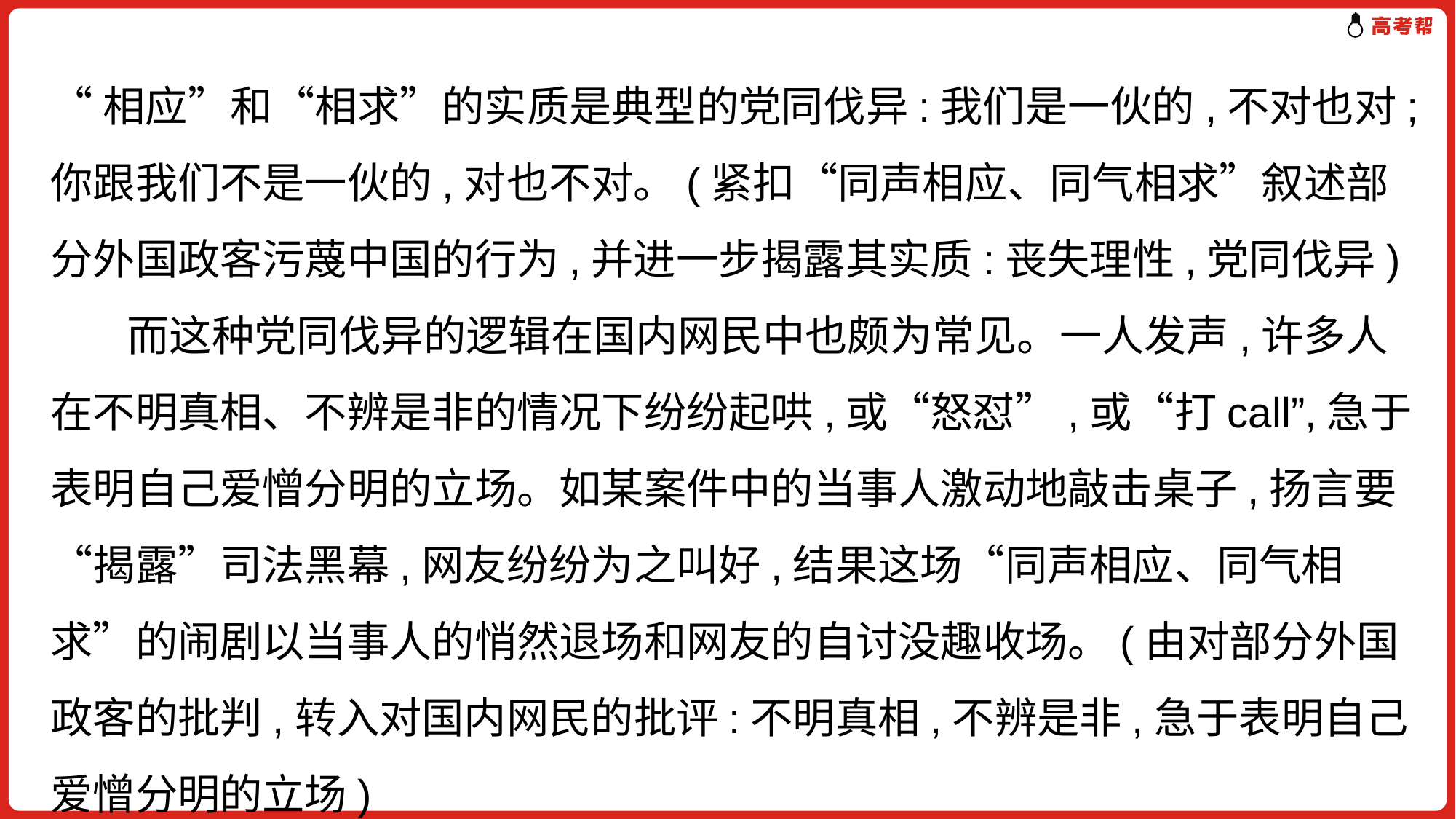

“相应”和“相求”的实质是典型的党同伐异:我们是一伙的,不对也对;你跟我们不是一伙的,对也不对。(紧扣“同声相应、同气相求”叙述部分外国政客污蔑中国的行为,并进一步揭露其实质:丧失理性,党同伐异)
       而这种党同伐异的逻辑在国内网民中也颇为常见。一人发声,许多人在不明真相、不辨是非的情况下纷纷起哄,或“怒怼”,或“打call”,急于表明自己爱憎分明的立场。如某案件中的当事人激动地敲击桌子,扬言要“揭露”司法黑幕,网友纷纷为之叫好,结果这场“同声相应、同气相求”的闹剧以当事人的悄然退场和网友的自讨没趣收场。(由对部分外国政客的批判,转入对国内网民的批评:不明真相,不辨是非,急于表明自己爱憎分明的立场)